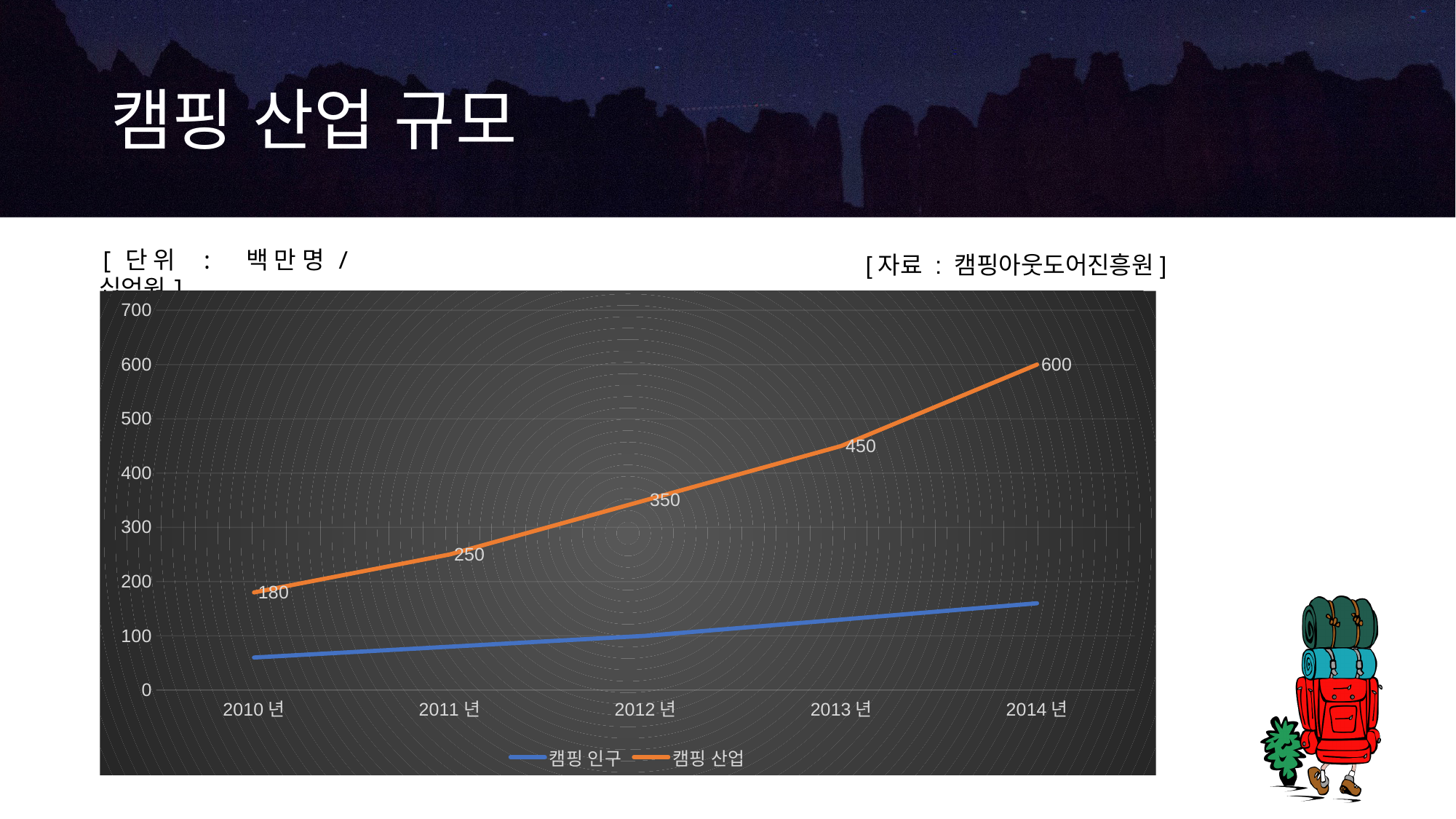

# 캠핑 산업 규모
[단위 : 백만명/십억원]
[자료 : 캠핑아웃도어진흥원]

### Chart

| Category | 캠핑 인구 | 캠핑 산업 |
|---|---|---|
| 2010년 | 60.0 | 180.0 |
| 2011년 | 80.0 | 250.0 |
| 2012년 | 100.0 | 350.0 |
| 2013년 | 130.0 | 450.0 |
| 2014년 | 160.0 | 600.0 |